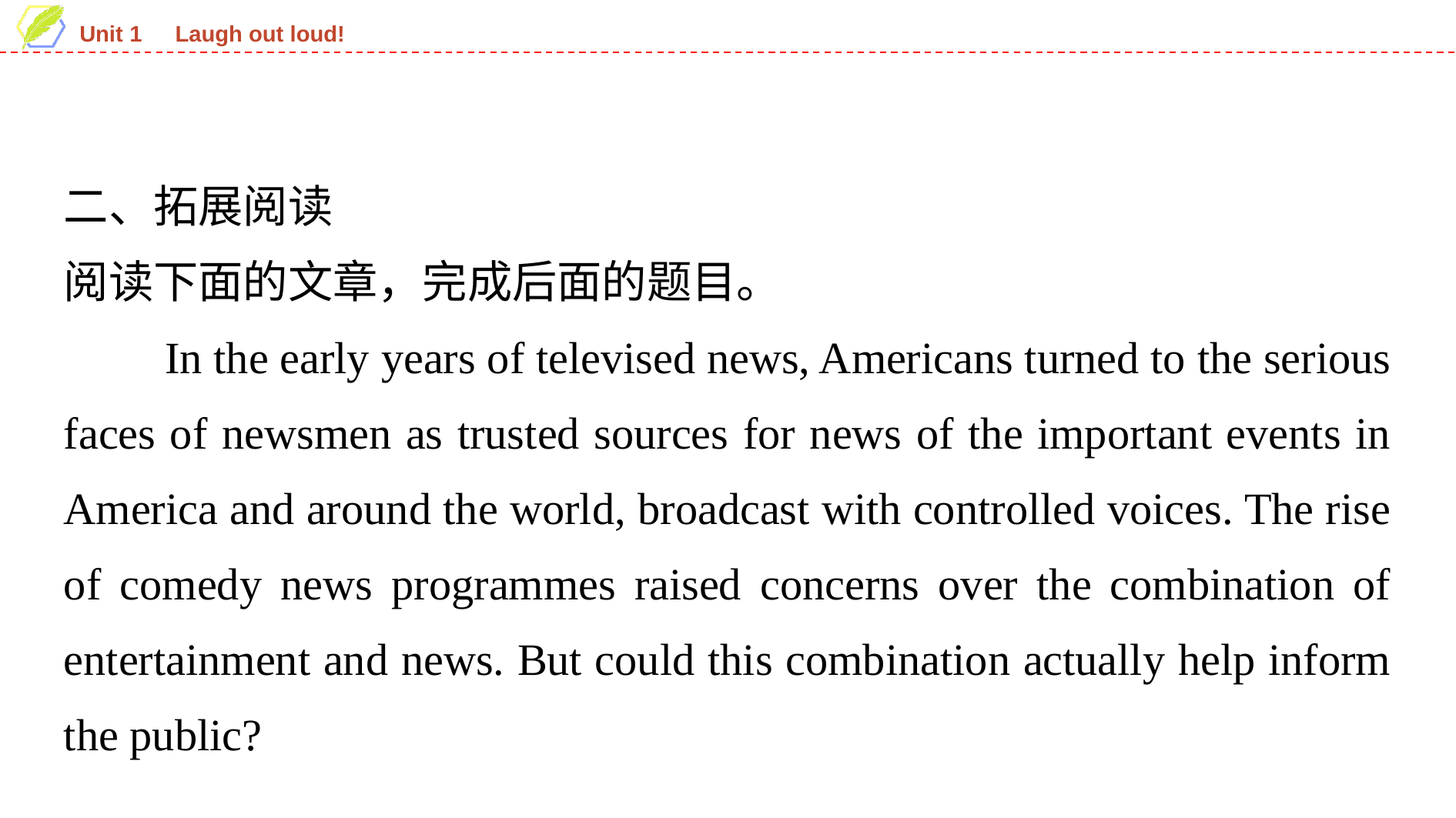

二、拓展阅读
阅读下面的文章，完成后面的题目。
　　In the early years of televised news, Americans turned to the serious faces of newsmen as trusted sources for news of the important events in America and around the world, broadcast with controlled voices. The rise of comedy ­news programmes raised concerns over the combination of entertainment and news. But could this combination actually help inform the public?